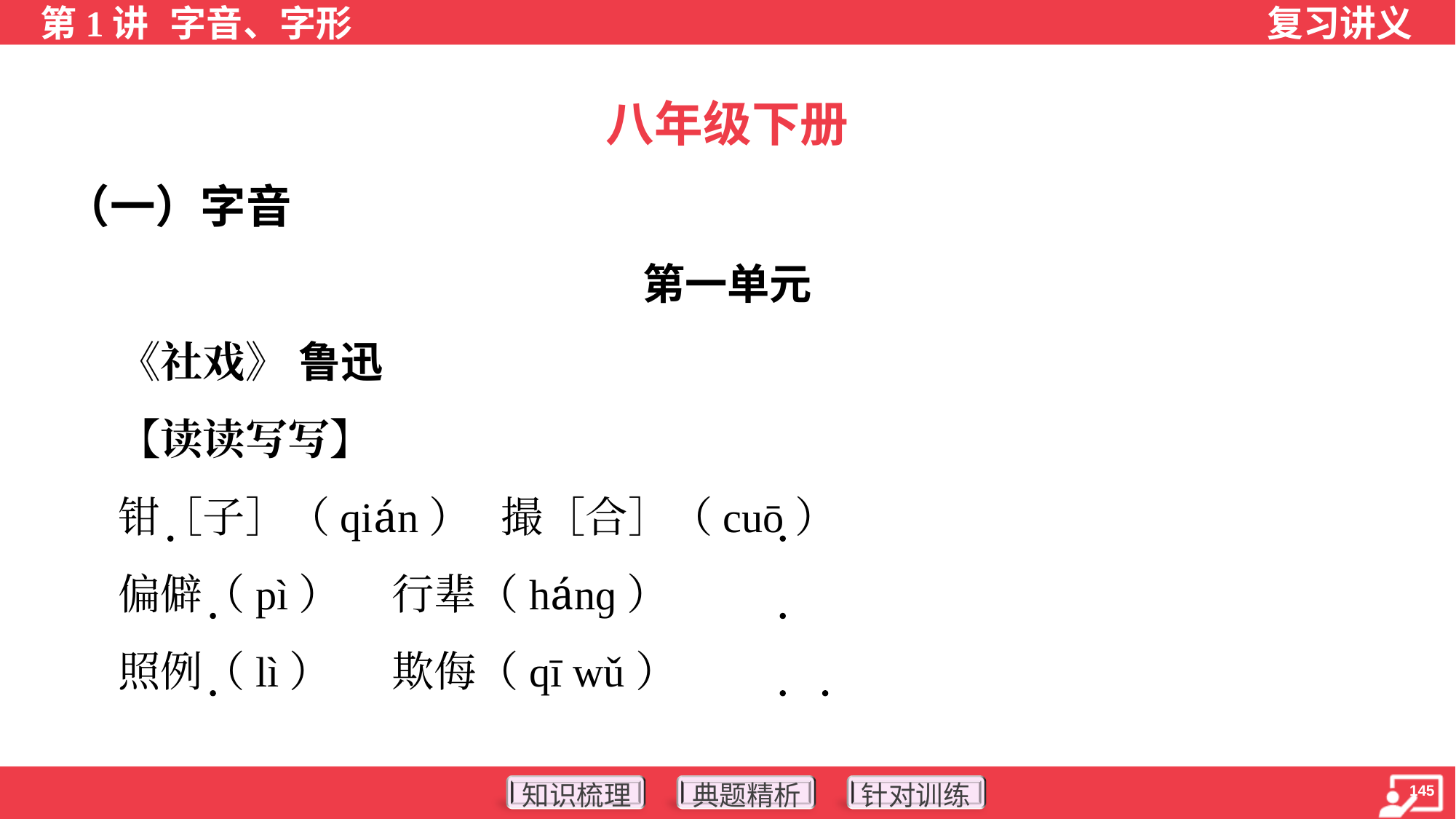

八年级下册
（一）字音
第一单元
    《社戏》 鲁迅
    【读读写写】
    钳［子］（qián）	撮［合］（cuō）
    偏僻（pì）	行辈（hánɡ）
    照例（lì）	欺侮（qī wǔ）